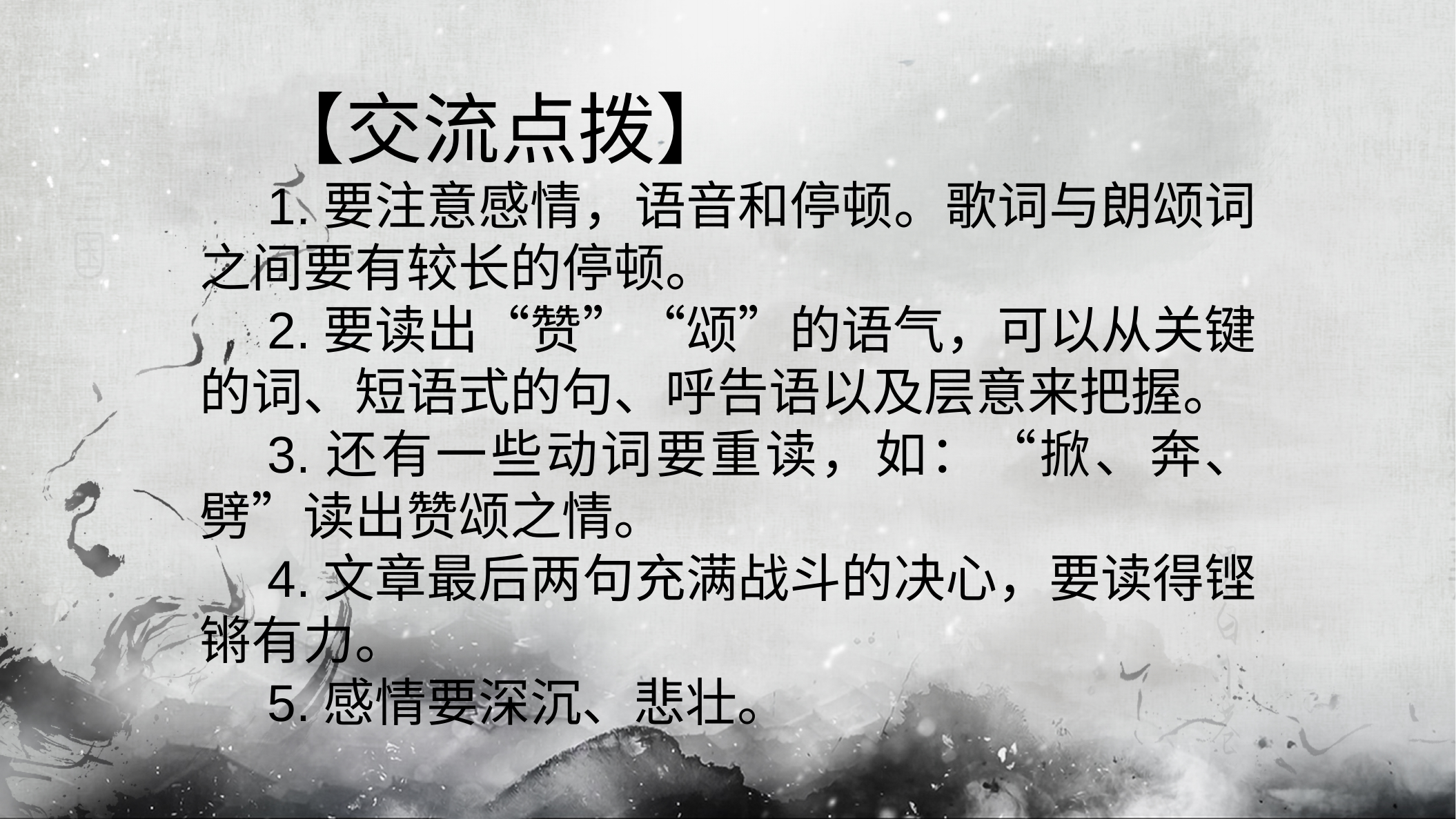

【交流点拨】
1.要注意感情，语音和停顿。歌词与朗颂词之间要有较长的停顿。
2.要读出“赞”“颂”的语气，可以从关键的词、短语式的句、呼告语以及层意来把握。
3.还有一些动词要重读，如：“掀、奔、劈”读出赞颂之情。
4.文章最后两句充满战斗的决心，要读得铿锵有力。
5.感情要深沉、悲壮。